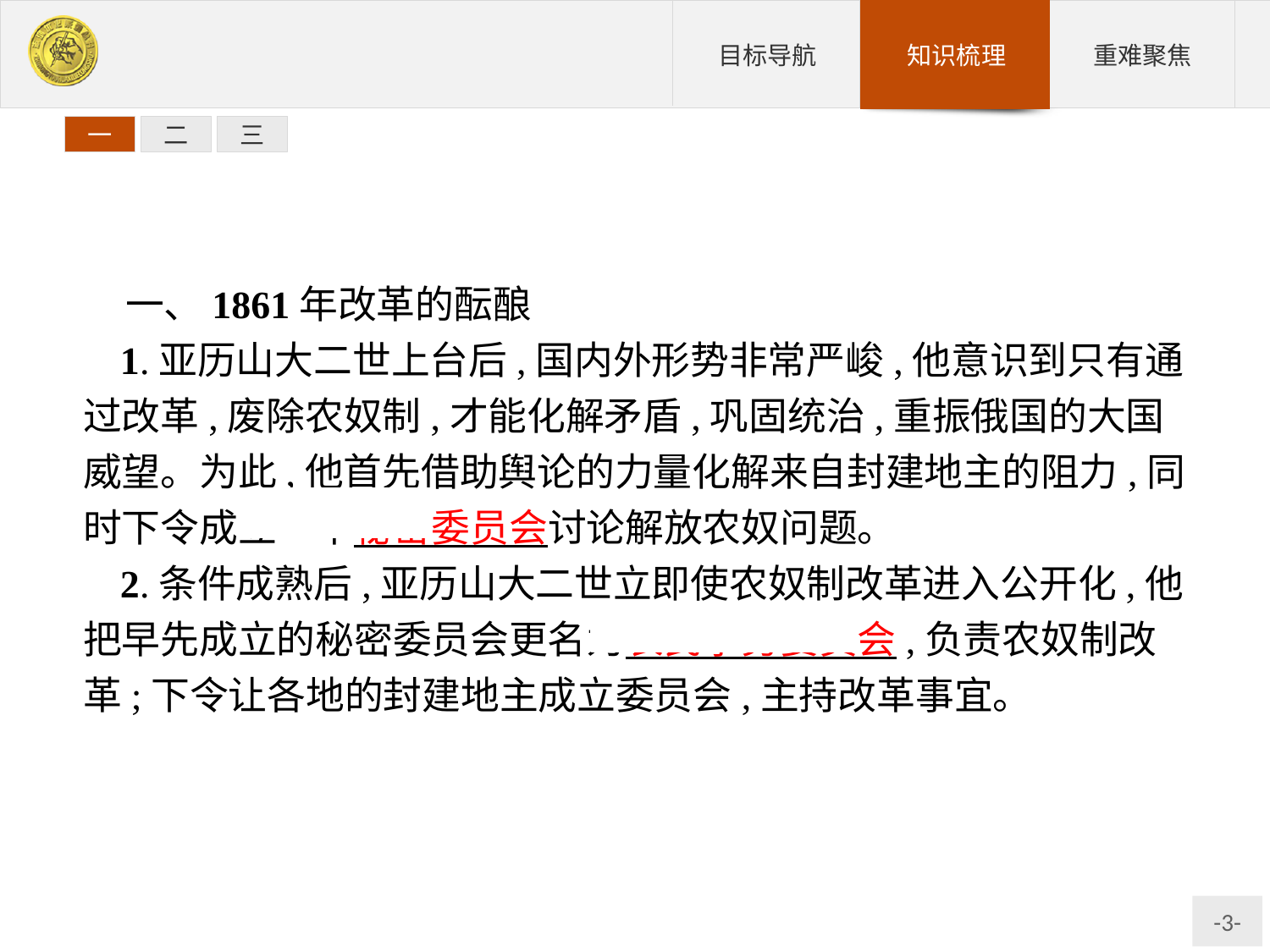

一
二
三
一、1861年改革的酝酿
1.亚历山大二世上台后,国内外形势非常严峻,他意识到只有通过改革,废除农奴制,才能化解矛盾,巩固统治,重振俄国的大国威望。为此,他首先借助舆论的力量化解来自封建地主的阻力,同时下令成立一个秘密委员会讨论解放农奴问题。
2.条件成熟后,亚历山大二世立即使农奴制改革进入公开化,他把早先成立的秘密委员会更名为农民事务委员会,负责农奴制改革;下令让各地的封建地主成立委员会,主持改革事宜。